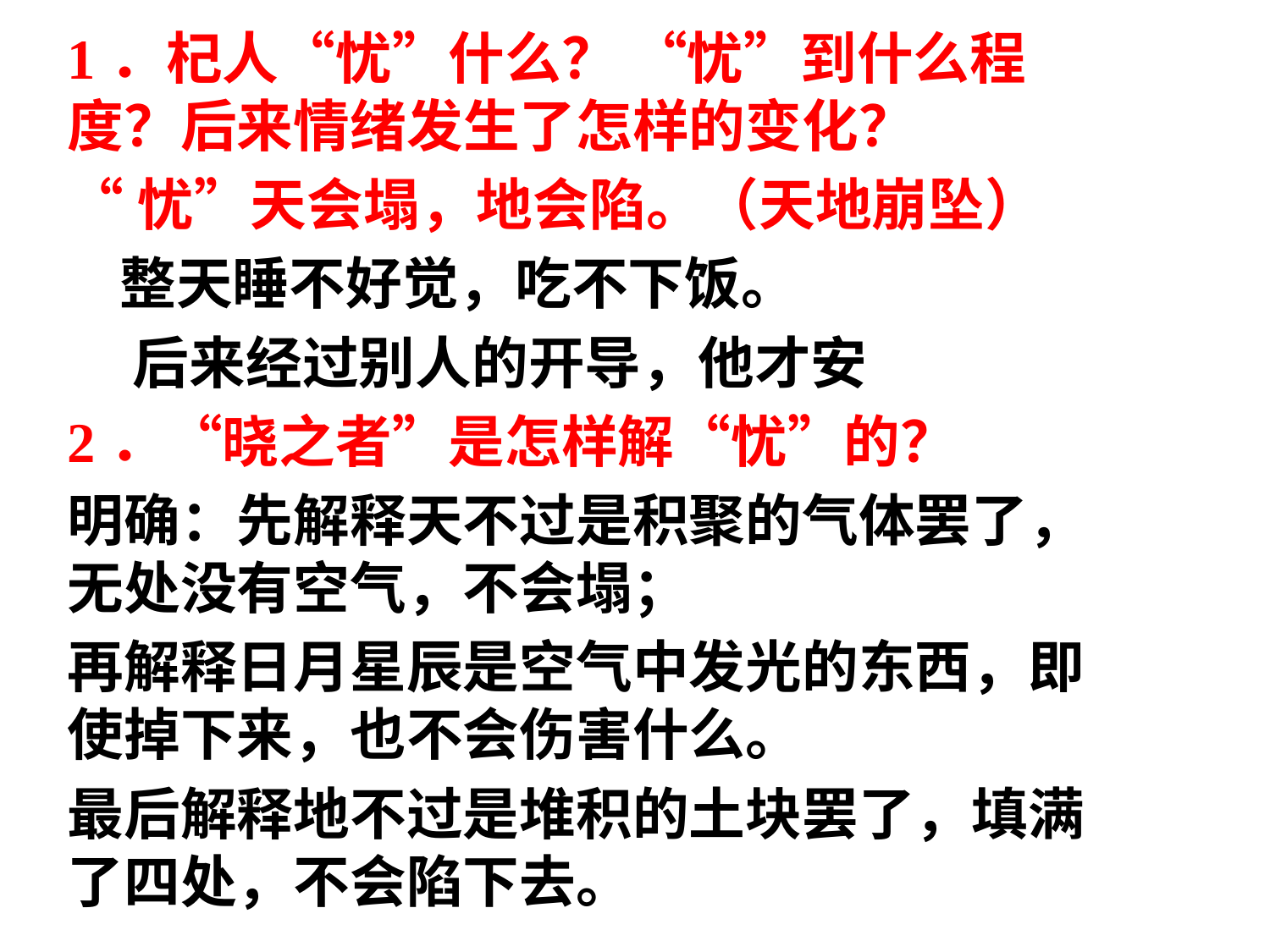

1．杞人“忧”什么？ “忧”到什么程度？后来情绪发生了怎样的变化？
“忧”天会塌，地会陷。（天地崩坠）
   整天睡不好觉，吃不下饭。
    后来经过别人的开导，他才安
2．“晓之者”是怎样解“忧”的？
明确：先解释天不过是积聚的气体罢了，无处没有空气，不会塌；
再解释日月星辰是空气中发光的东西，即使掉下来，也不会伤害什么。
最后解释地不过是堆积的土块罢了，填满了四处，不会陷下去。